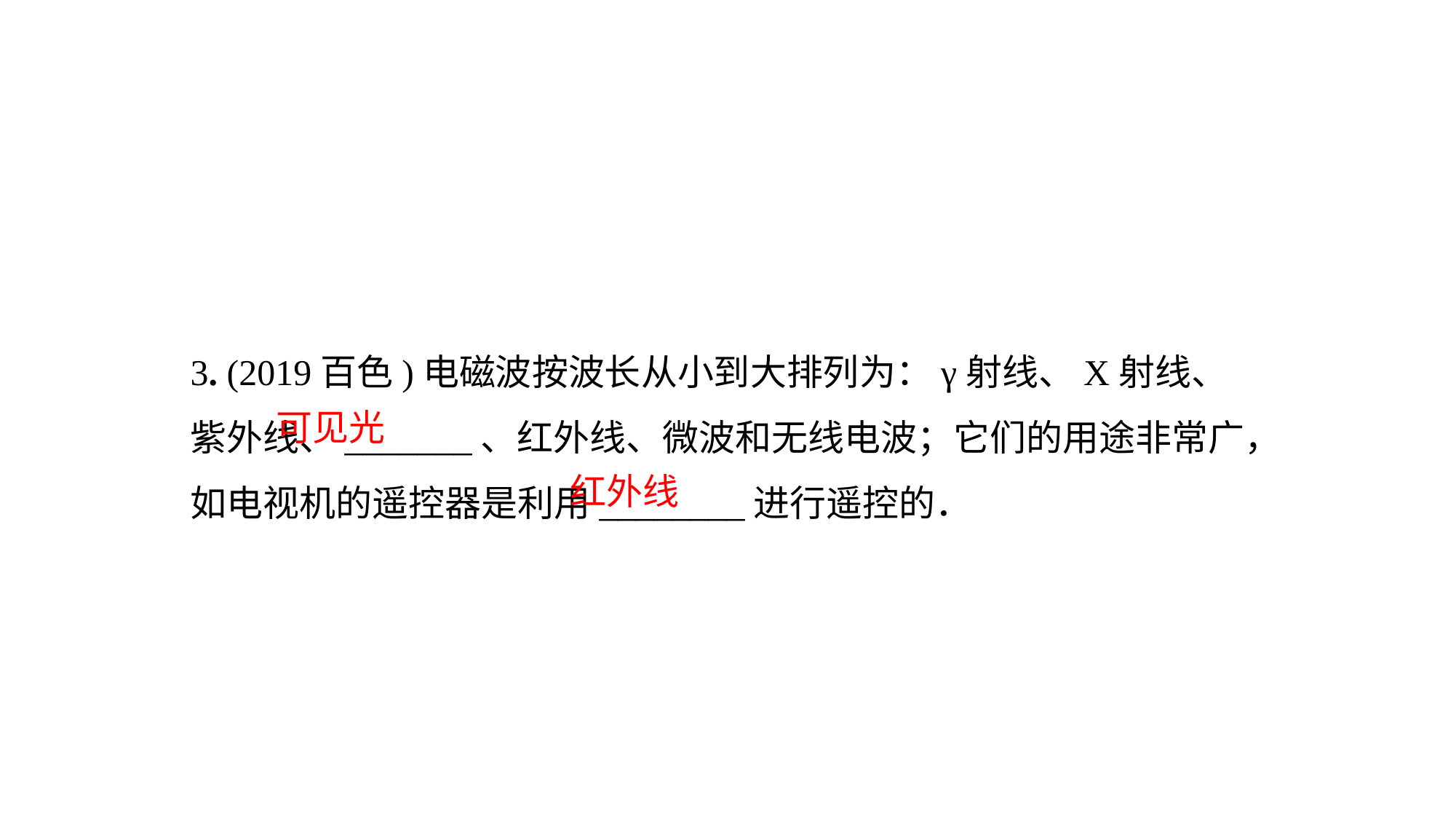

3. (2019百色)电磁波按波长从小到大排列为：γ射线、X射线、紫外线、_______、红外线、微波和无线电波；它们的用途非常广，如电视机的遥控器是利用________进行遥控的．
可见光
红外线